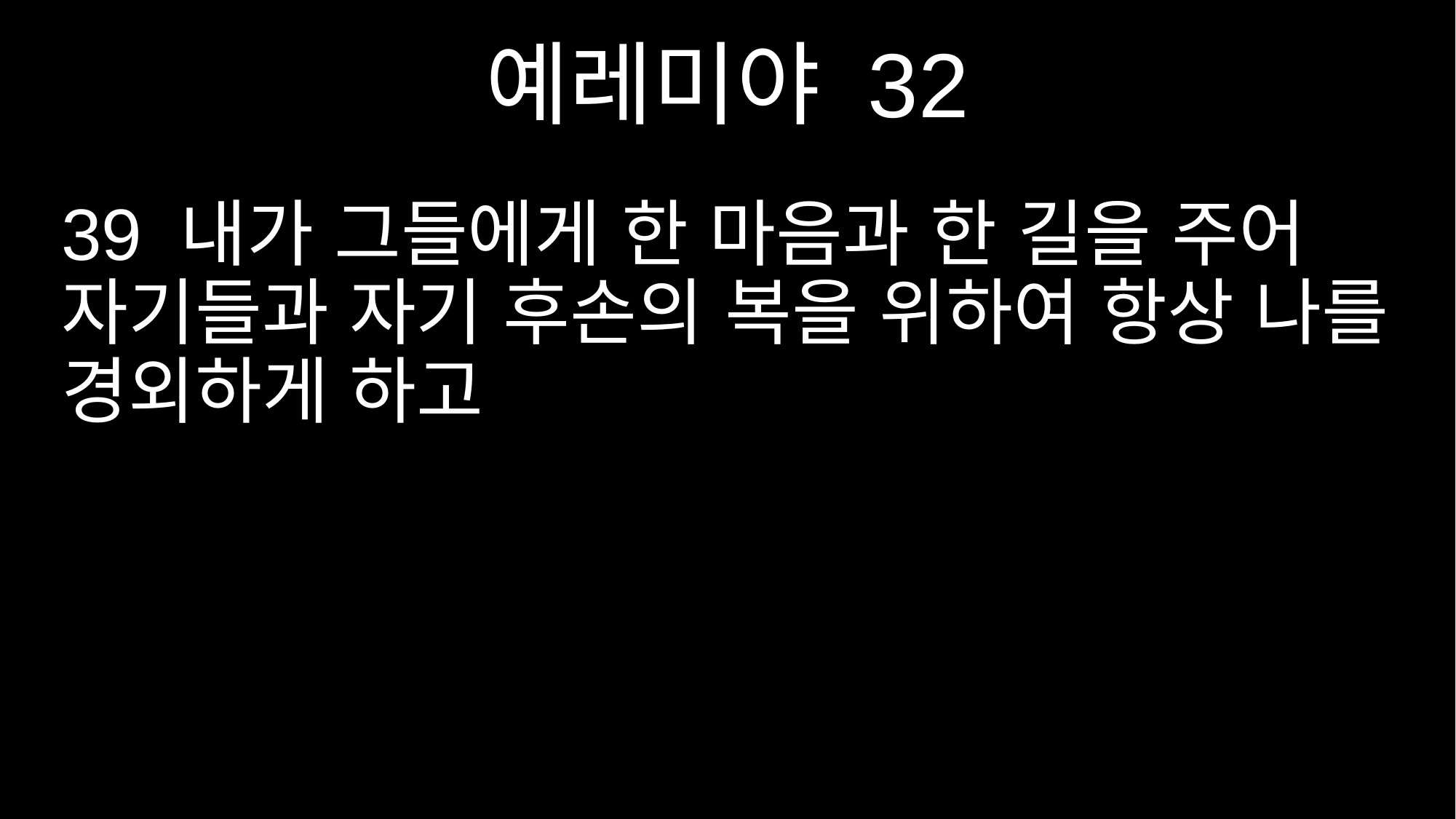

예레미야 32
39 내가 그들에게 한 마음과 한 길을 주어 자기들과 자기 후손의 복을 위하여 항상 나를 경외하게 하고